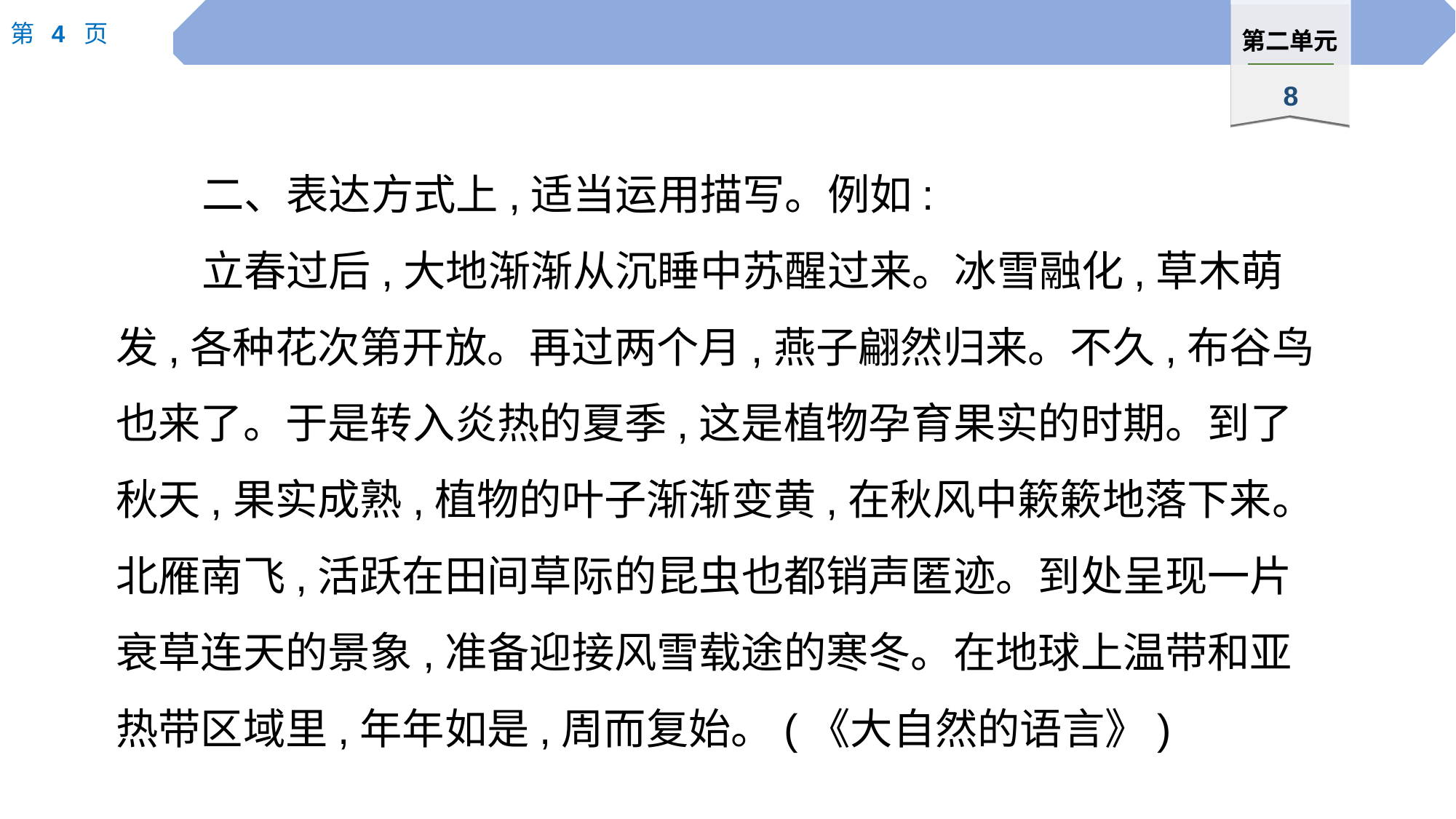

二、表达方式上,适当运用描写。例如:
立春过后,大地渐渐从沉睡中苏醒过来。冰雪融化,草木萌发,各种花次第开放。再过两个月,燕子翩然归来。不久,布谷鸟也来了。于是转入炎热的夏季,这是植物孕育果实的时期。到了秋天,果实成熟,植物的叶子渐渐变黄,在秋风中簌簌地落下来。北雁南飞,活跃在田间草际的昆虫也都销声匿迹。到处呈现一片衰草连天的景象,准备迎接风雪载途的寒冬。在地球上温带和亚热带区域里,年年如是,周而复始。(《大自然的语言》)